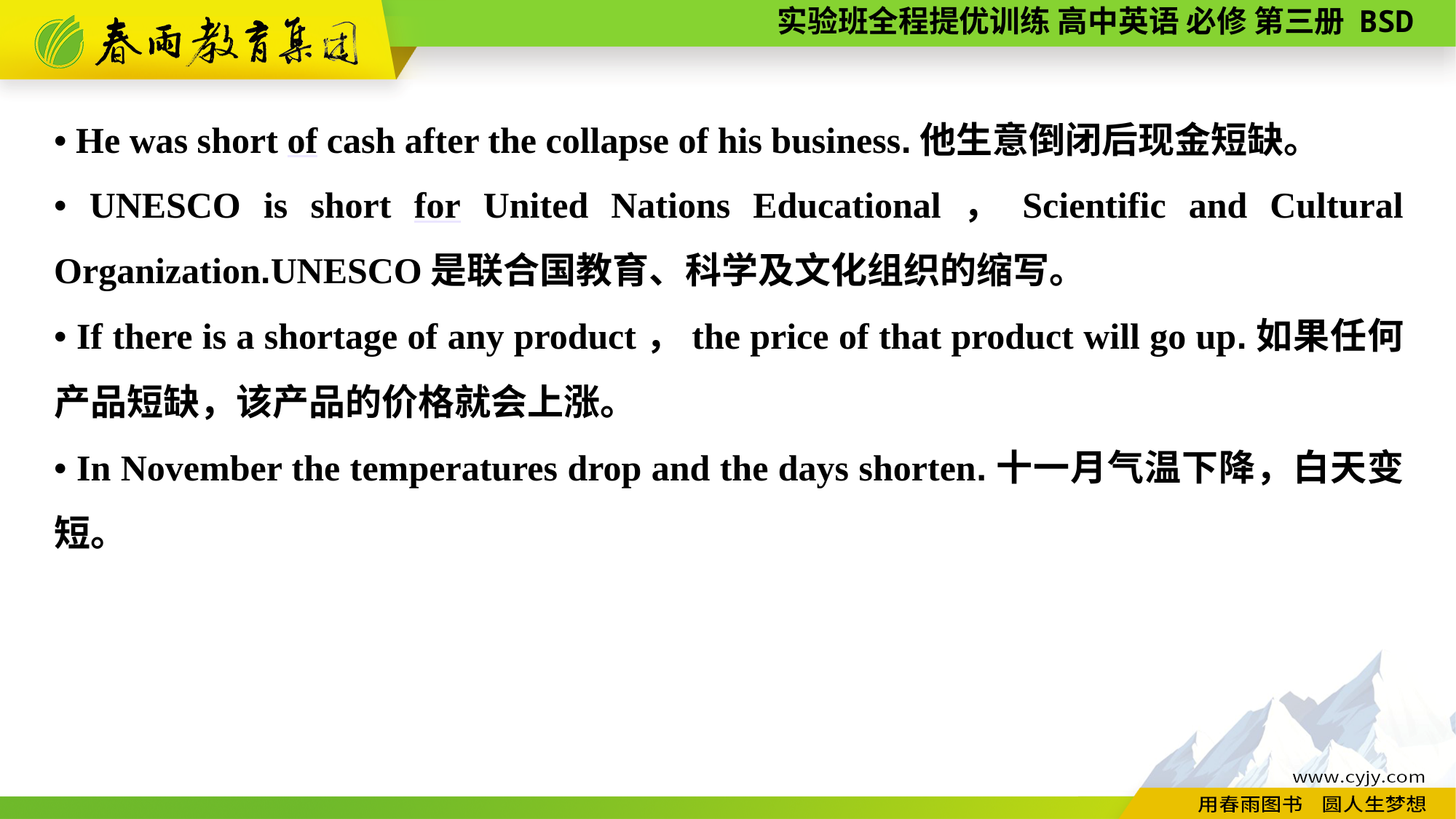

• He was short of cash after the collapse of his business.他生意倒闭后现金短缺。
• UNESCO is short for United Nations Educational，Scientific and Cultural Organization.UNESCO是联合国教育、科学及文化组织的缩写。
• If there is a shortage of any product，the price of that product will go up.如果任何产品短缺，该产品的价格就会上涨。
• In November the temperatures drop and the days shorten.十一月气温下降，白天变短。